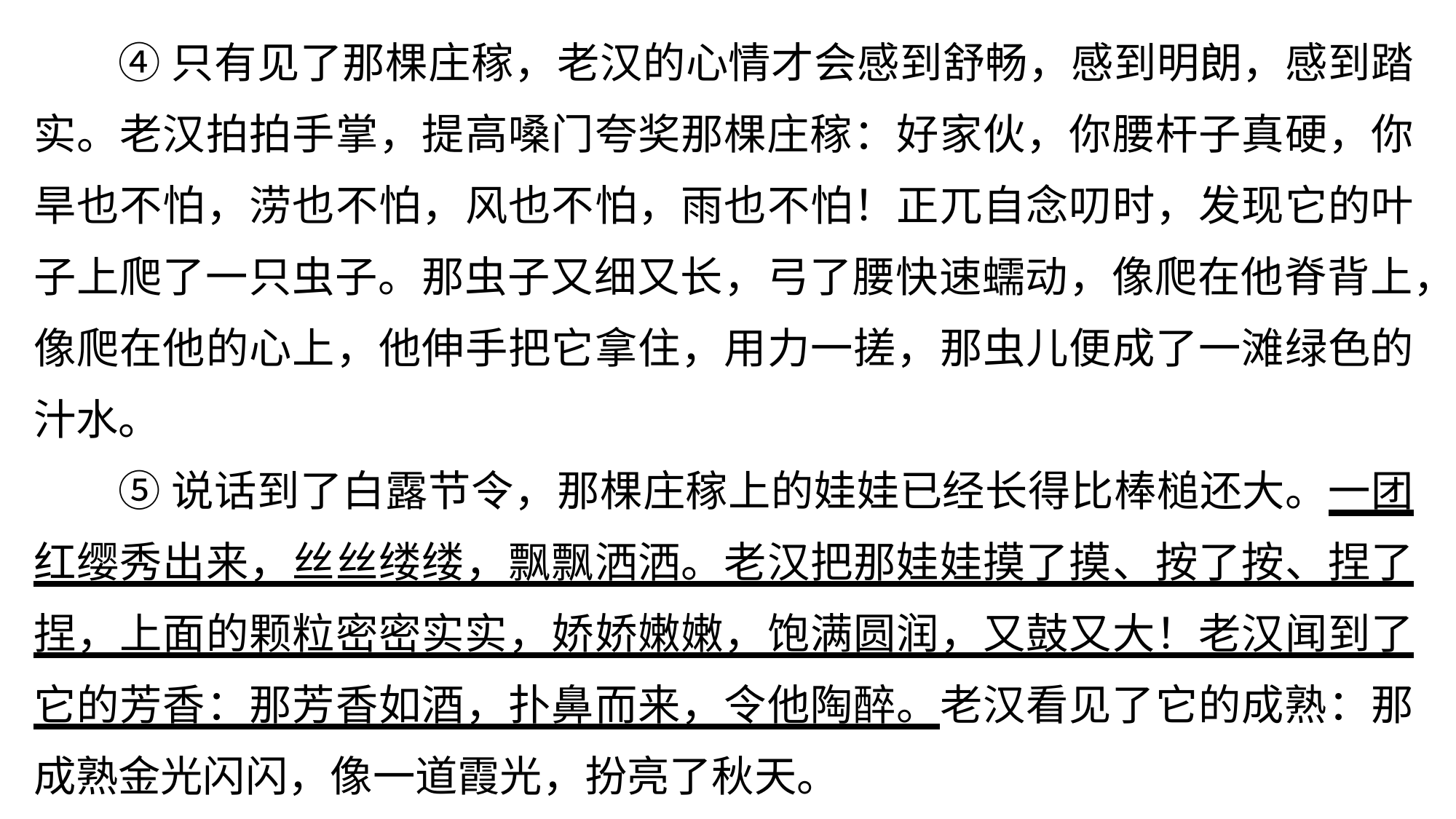

④只有见了那棵庄稼，老汉的心情才会感到舒畅，感到明朗，感到踏实。老汉拍拍手掌，提高嗓门夸奖那棵庄稼：好家伙，你腰杆子真硬，你旱也不怕，涝也不怕，风也不怕，雨也不怕！正兀自念叨时，发现它的叶子上爬了一只虫子。那虫子又细又长，弓了腰快速蠕动，像爬在他脊背上，像爬在他的心上，他伸手把它拿住，用力一搓，那虫儿便成了一滩绿色的汁水。
⑤说话到了白露节令，那棵庄稼上的娃娃已经长得比棒槌还大。一团红缨秀出来，丝丝缕缕，飘飘洒洒。老汉把那娃娃摸了摸、按了按、捏了捏，上面的颗粒密密实实，娇娇嫩嫩，饱满圆润，又鼓又大！老汉闻到了它的芳香：那芳香如酒，扑鼻而来，令他陶醉。老汉看见了它的成熟：那成熟金光闪闪，像一道霞光，扮亮了秋天。